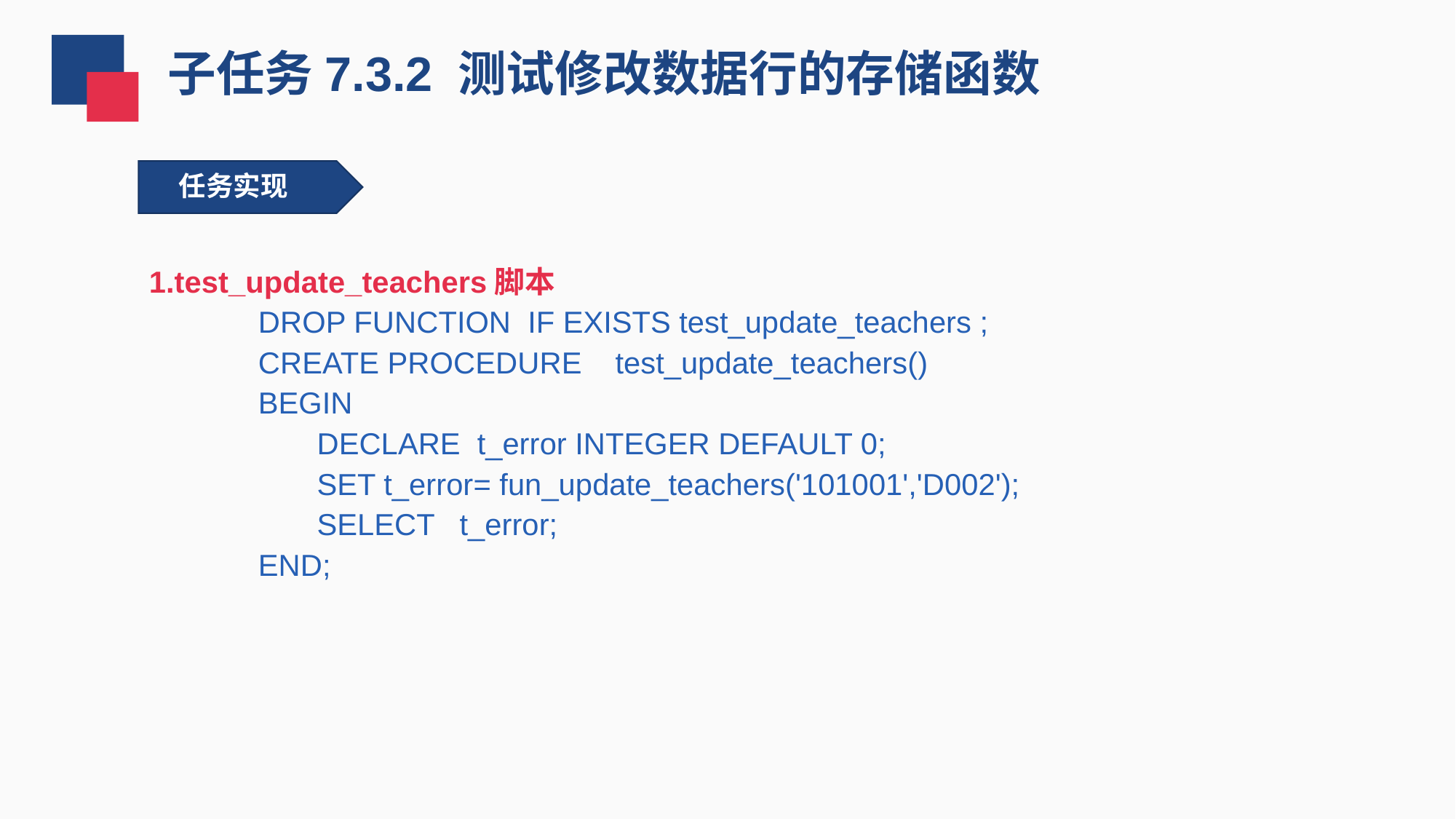

子任务7.3.2 测试修改数据行的存储函数

任务实现
1.test_update_teachers脚本
DROP FUNCTION  IF EXISTS test_update_teachers ;
CREATE PROCEDURE    test_update_teachers()
BEGIN
       DECLARE  t_error INTEGER DEFAULT 0;
       SET t_error= fun_update_teachers('101001','D002');
       SELECT   t_error;
END;